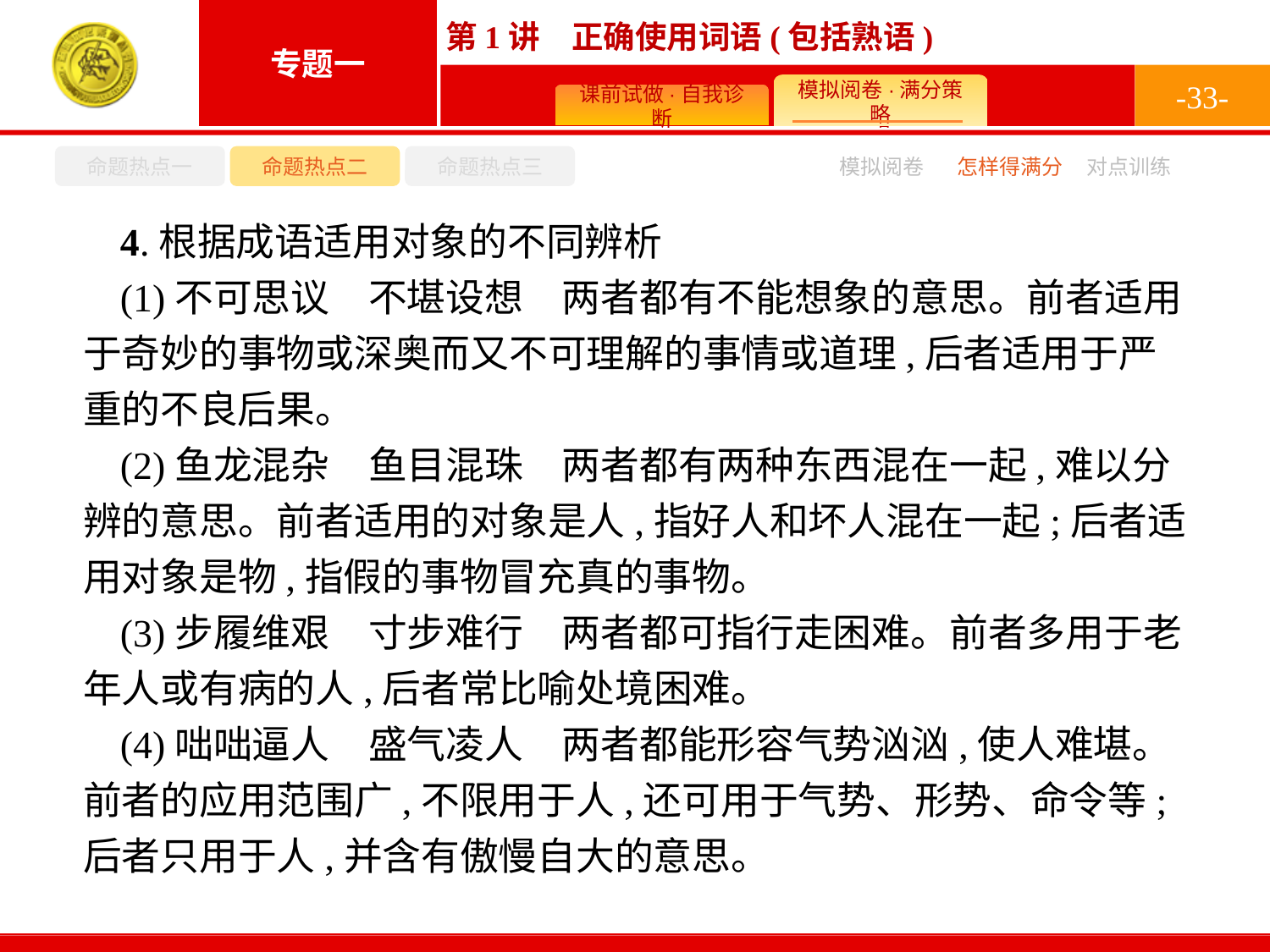

-33-
命题热点一
命题热点二
命题热点三
怎样得满分
模拟阅卷
对点训练
4.根据成语适用对象的不同辨析
(1)不可思议　不堪设想　两者都有不能想象的意思。前者适用于奇妙的事物或深奥而又不可理解的事情或道理,后者适用于严重的不良后果。
(2)鱼龙混杂　鱼目混珠　两者都有两种东西混在一起,难以分辨的意思。前者适用的对象是人,指好人和坏人混在一起;后者适用对象是物,指假的事物冒充真的事物。
(3)步履维艰　寸步难行　两者都可指行走困难。前者多用于老年人或有病的人,后者常比喻处境困难。
(4)咄咄逼人　盛气凌人　两者都能形容气势汹汹,使人难堪。前者的应用范围广,不限用于人,还可用于气势、形势、命令等;后者只用于人,并含有傲慢自大的意思。